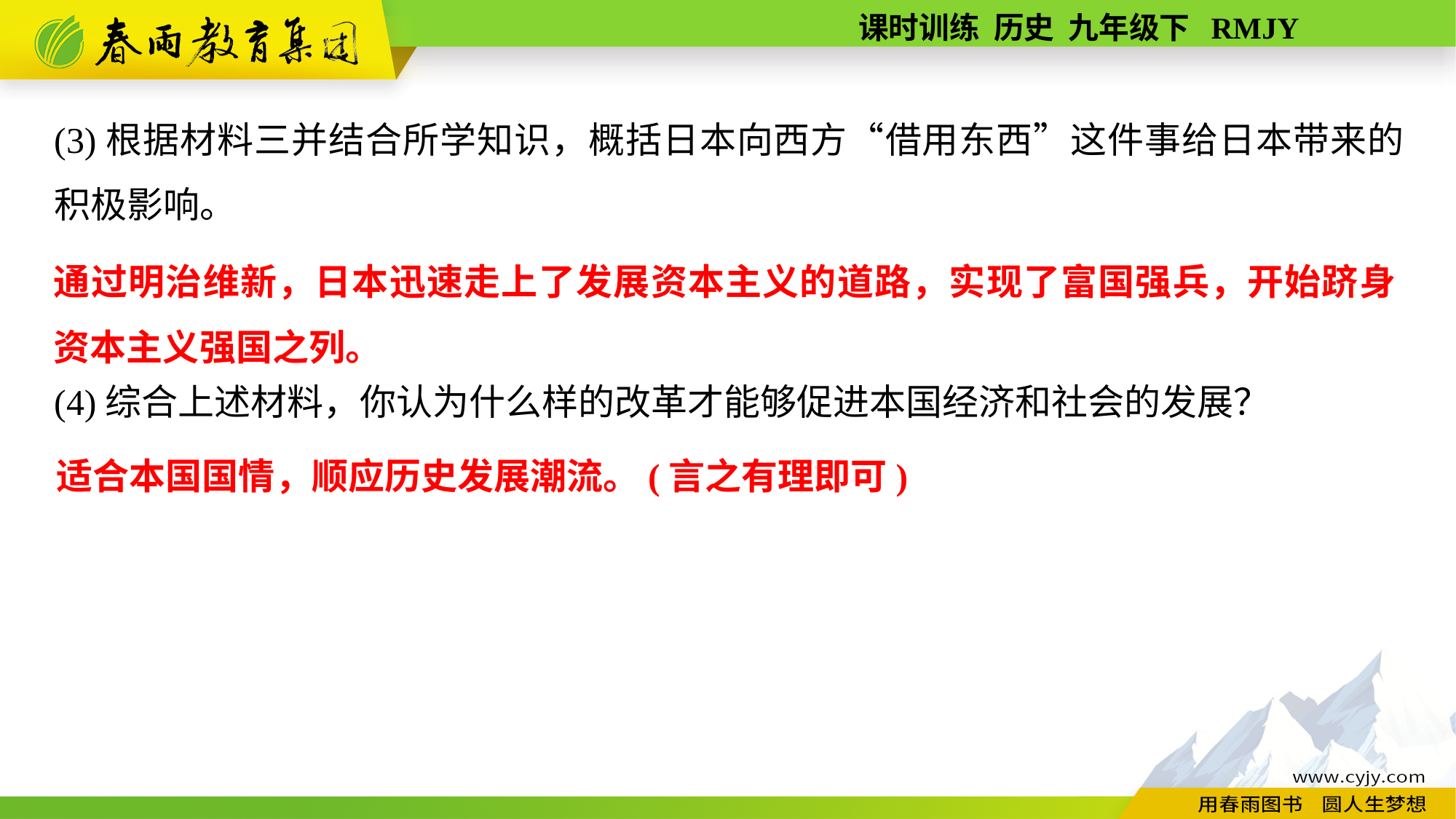

(3)根据材料三并结合所学知识，概括日本向西方“借用东西”这件事给日本带来的积极影响。

(4)综合上述材料，你认为什么样的改革才能够促进本国经济和社会的发展？
通过明治维新，日本迅速走上了发展资本主义的道路，实现了富国强兵，开始跻身资本主义强国之列。
适合本国国情，顺应历史发展潮流。(言之有理即可)